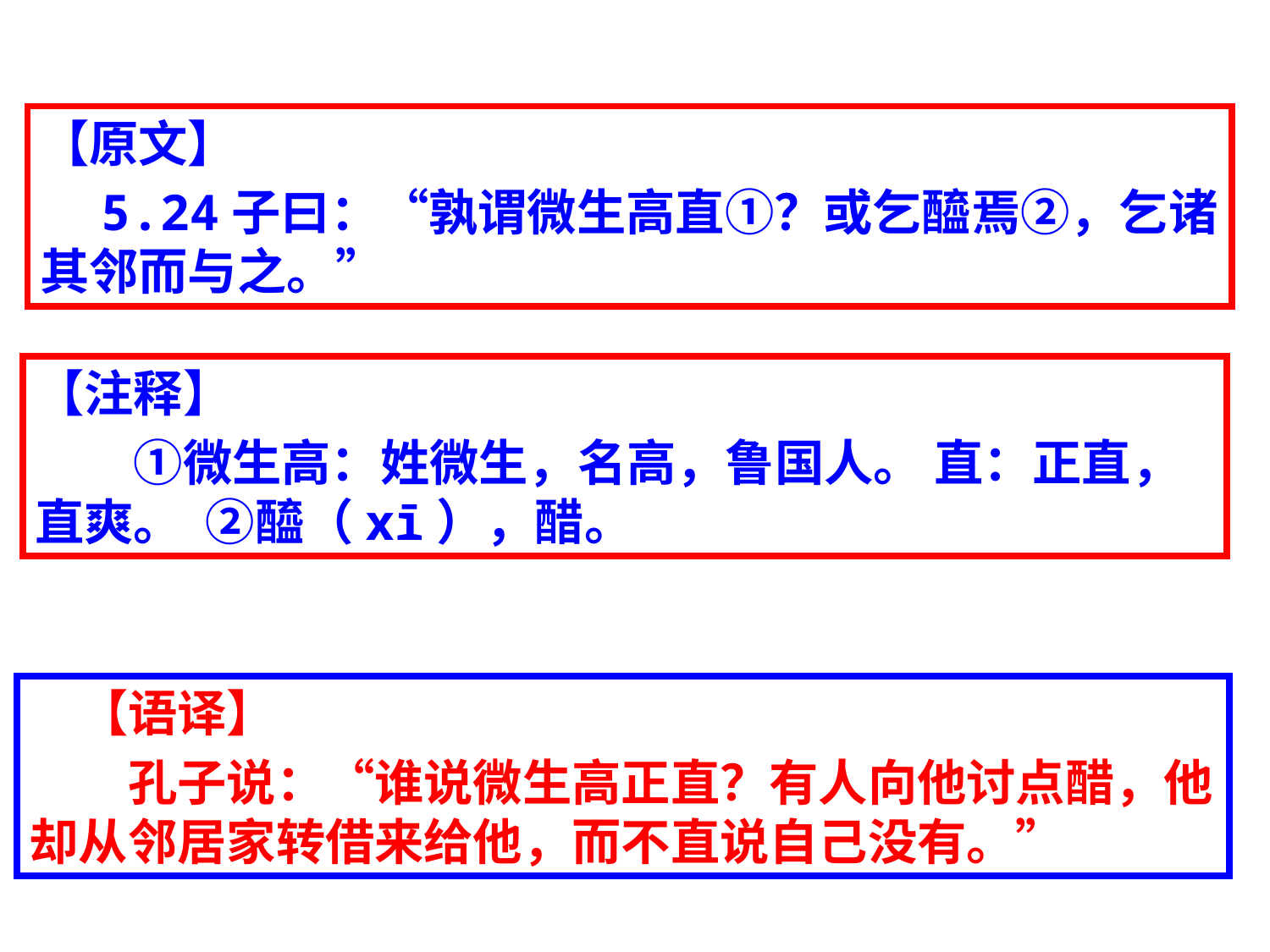

【原文】
　5.24子曰：“孰谓微生高直①？或乞醯焉②，乞诸其邻而与之。”
【注释】
　　①微生高：姓微生，名高，鲁国人。 直：正直，直爽。  ②醯（xī），醋。
　【语译】
　　孔子说：“谁说微生高正直？有人向他讨点醋，他却从邻居家转借来给他，而不直说自己没有。”